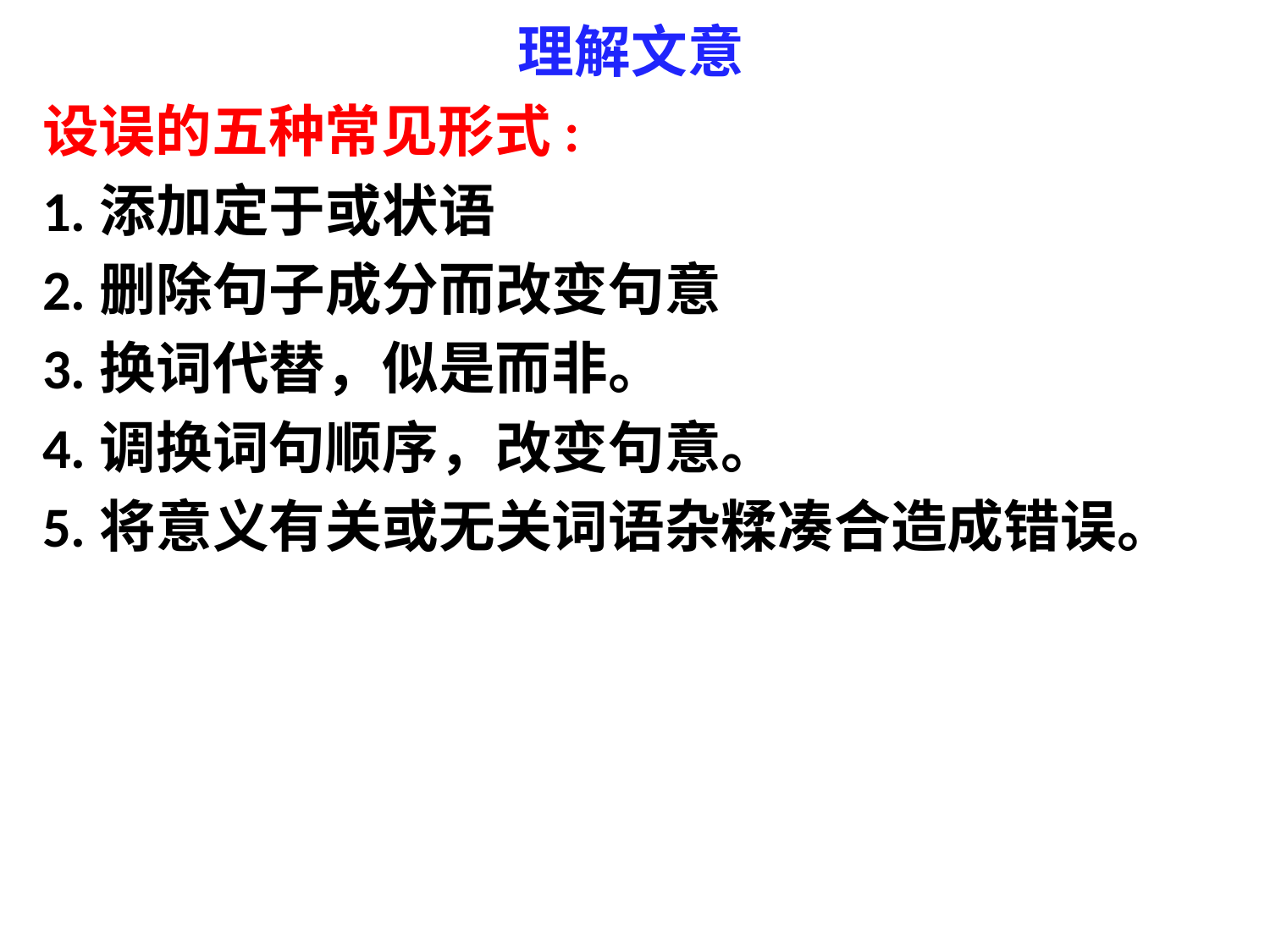

# 理解文意
设误的五种常见形式:
1.添加定于或状语
2.删除句子成分而改变句意
3.换词代替，似是而非。
4.调换词句顺序，改变句意。
5.将意义有关或无关词语杂糅凑合造成错误。